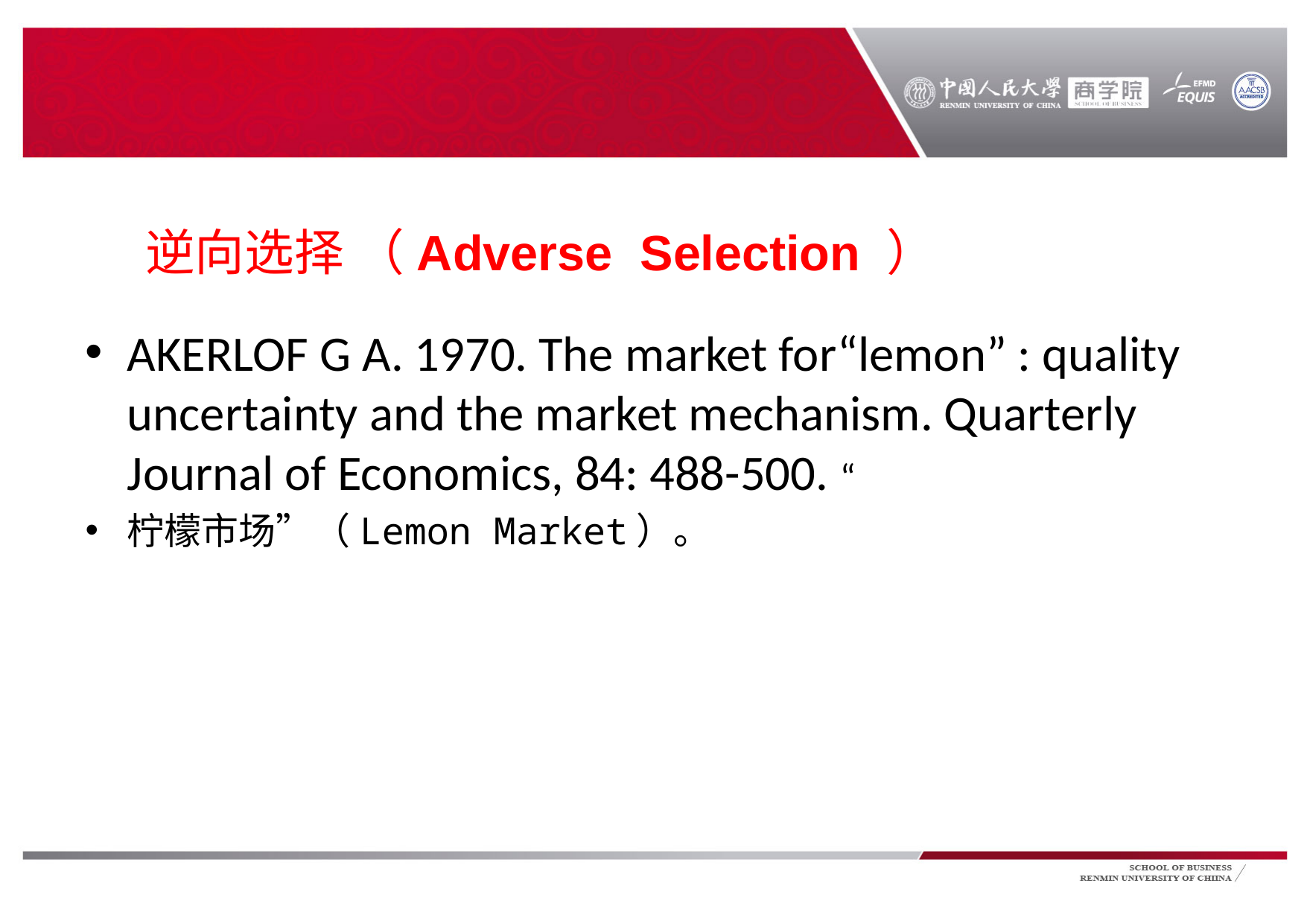

#
逆向选择 （Adverse  Selection ）
AKERLOF G A. 1970. The market for“lemon” : quality uncertainty and the market mechanism. Quarterly Journal of Economics, 84: 488-500. “
柠檬市场”（Lemon Market）。